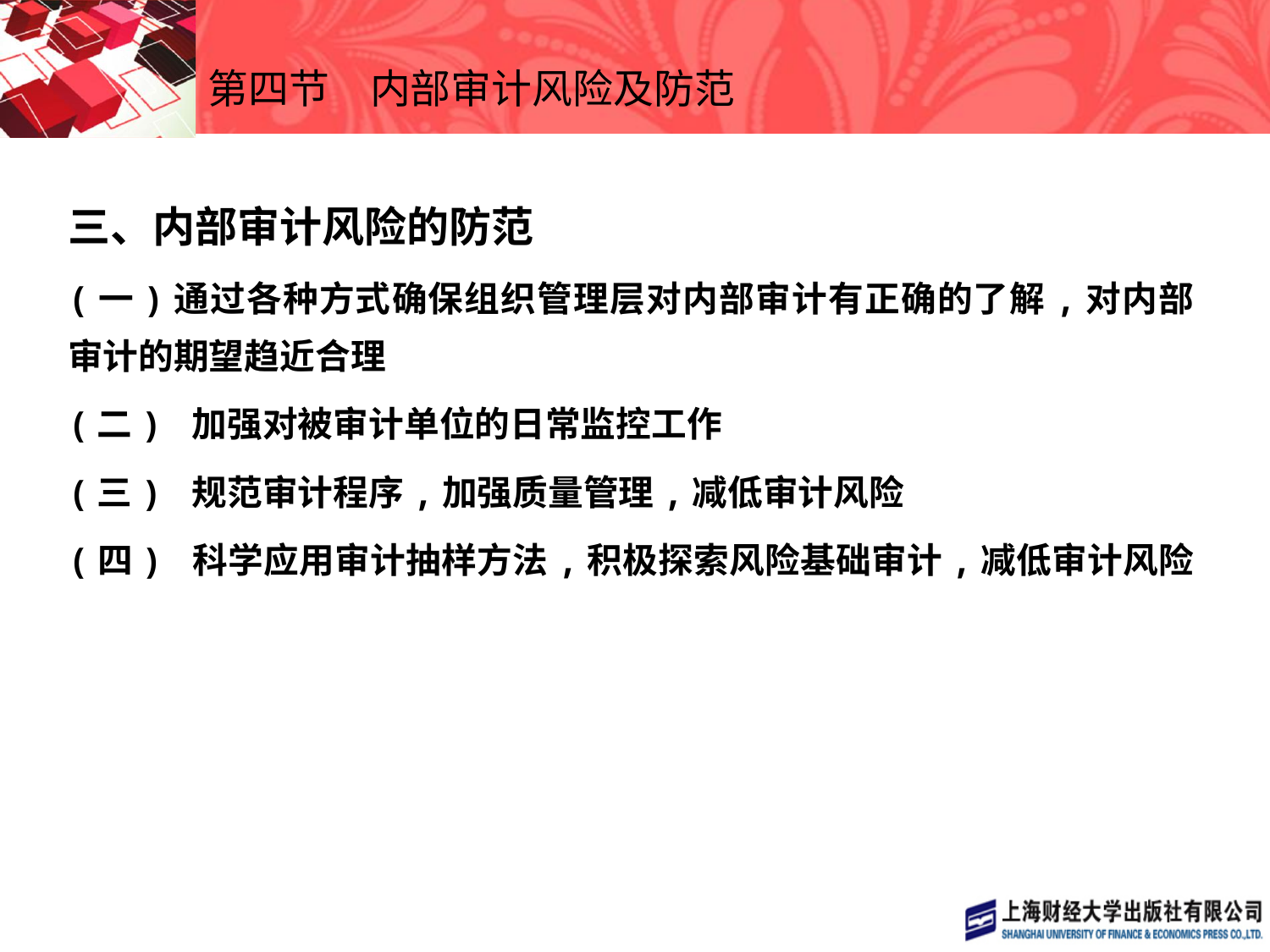

# 第四节　内部审计风险及防范
三、内部审计风险的防范
(一)通过各种方式确保组织管理层对内部审计有正确的了解,对内部审计的期望趋近合理
(二) 加强对被审计单位的日常监控工作
(三) 规范审计程序,加强质量管理,减低审计风险
(四) 科学应用审计抽样方法,积极探索风险基础审计,减低审计风险